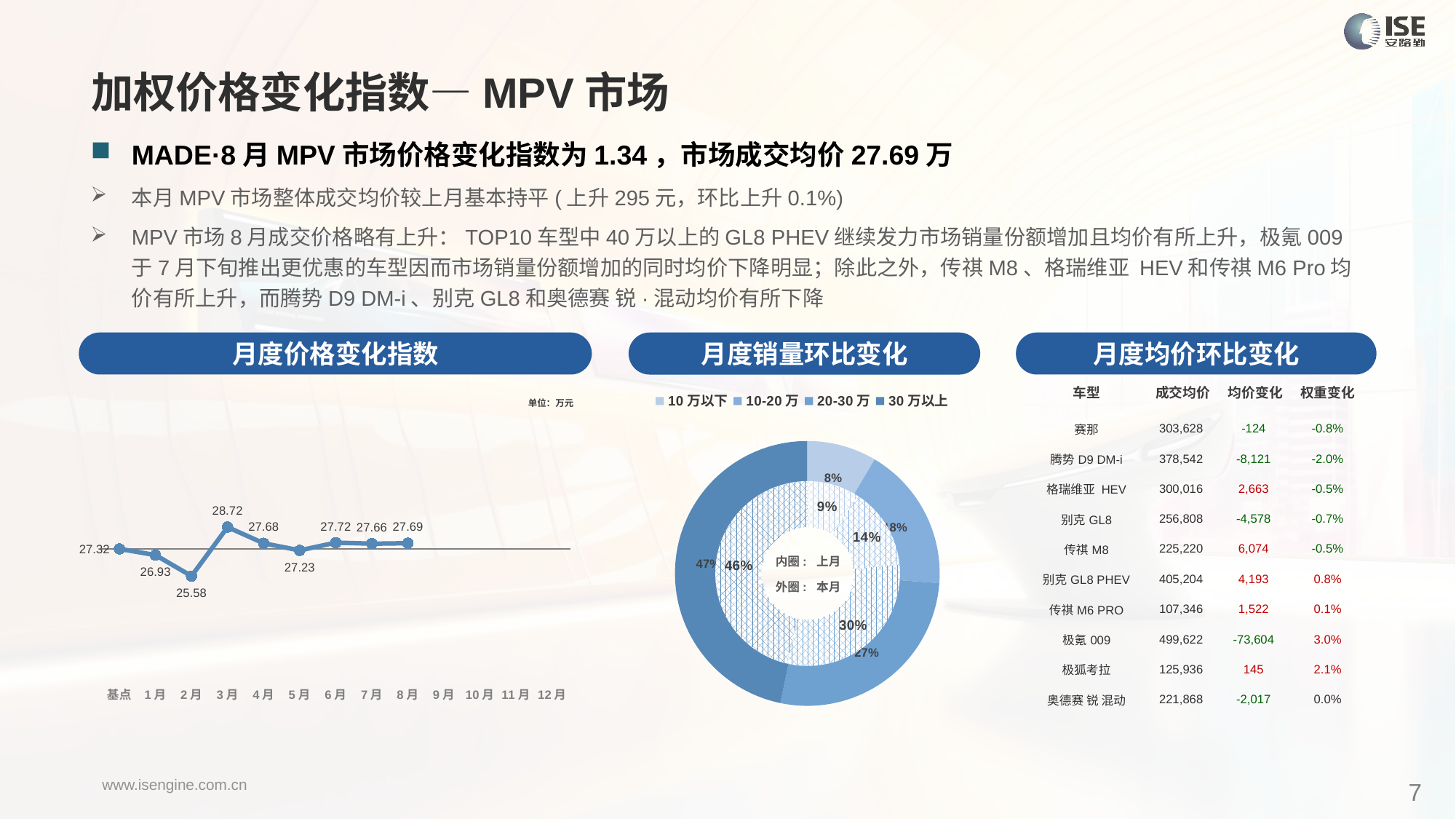

加权价格变化指数—MPV市场
MADE·8月MPV市场价格变化指数为1.34，市场成交均价27.69万
本月MPV市场整体成交均价较上月基本持平(上升295元，环比上升0.1%)
MPV市场8月成交价格略有上升：TOP10车型中40万以上的GL8 PHEV继续发力市场销量份额增加且均价有所上升，极氪009于7月下旬推出更优惠的车型因而市场销量份额增加的同时均价下降明显；除此之外，传祺M8、格瑞维亚 HEV和传祺M6 Pro均价有所上升，而腾势D9 DM-i、别克GL8和奥德赛 锐·混动均价有所下降
月度价格变化指数

月度均价环比变化

月度销量环比变化

| 车型 | 成交均价 | 均价变化 | 权重变化 |
| --- | --- | --- | --- |
| 赛那 | 303,628 | -124 | -0.8% |
| 腾势D9 DM-i | 378,542 | -8,121 | -2.0% |
| 格瑞维亚 HEV | 300,016 | 2,663 | -0.5% |
| 别克GL8 | 256,808 | -4,578 | -0.7% |
| 传祺M8 | 225,220 | 6,074 | -0.5% |
| 别克GL8 PHEV | 405,204 | 4,193 | 0.8% |
| 传祺M6 PRO | 107,346 | 1,522 | 0.1% |
| 极氪009 | 499,622 | -73,604 | 3.0% |
| 极狐考拉 | 125,936 | 145 | 2.1% |
| 奥德赛 锐 混动 | 221,868 | -2,017 | 0.0% |

### Chart

| Category | Y2024 |
|---|---|
| 基点 | 0.0 |
| 1月 | -1.4508803939342396 |
| 2月 | -6.37 |
| 3月 | 5.11 |
| 4月 | 1.32 |
| 5月 | -0.35 |
| 6月 | 1.47 |
| 7月 | 1.23 |
| 8月 | 1.34 |
| 9月 | None |
| 10月 | None |
| 11月 | None |
| 12月 | None |

### Chart

| Category | 销量 |
|---|---|
| 10万以下 | 6263.0 |
| 10-20万 | 13032.0 |
| 20-30万 | 19975.0 |
| 30万以上 | 34449.0 |
单位：万元

### Chart

| Category | 销量 |
|---|---|
| 10万以下 | 6503.0 |
| 10-20万 | 10259.0 |
| 20-30万 | 21536.0 |
| 30万以上 | 33096.0 |
内圈:  上月
外圈:  本月
7